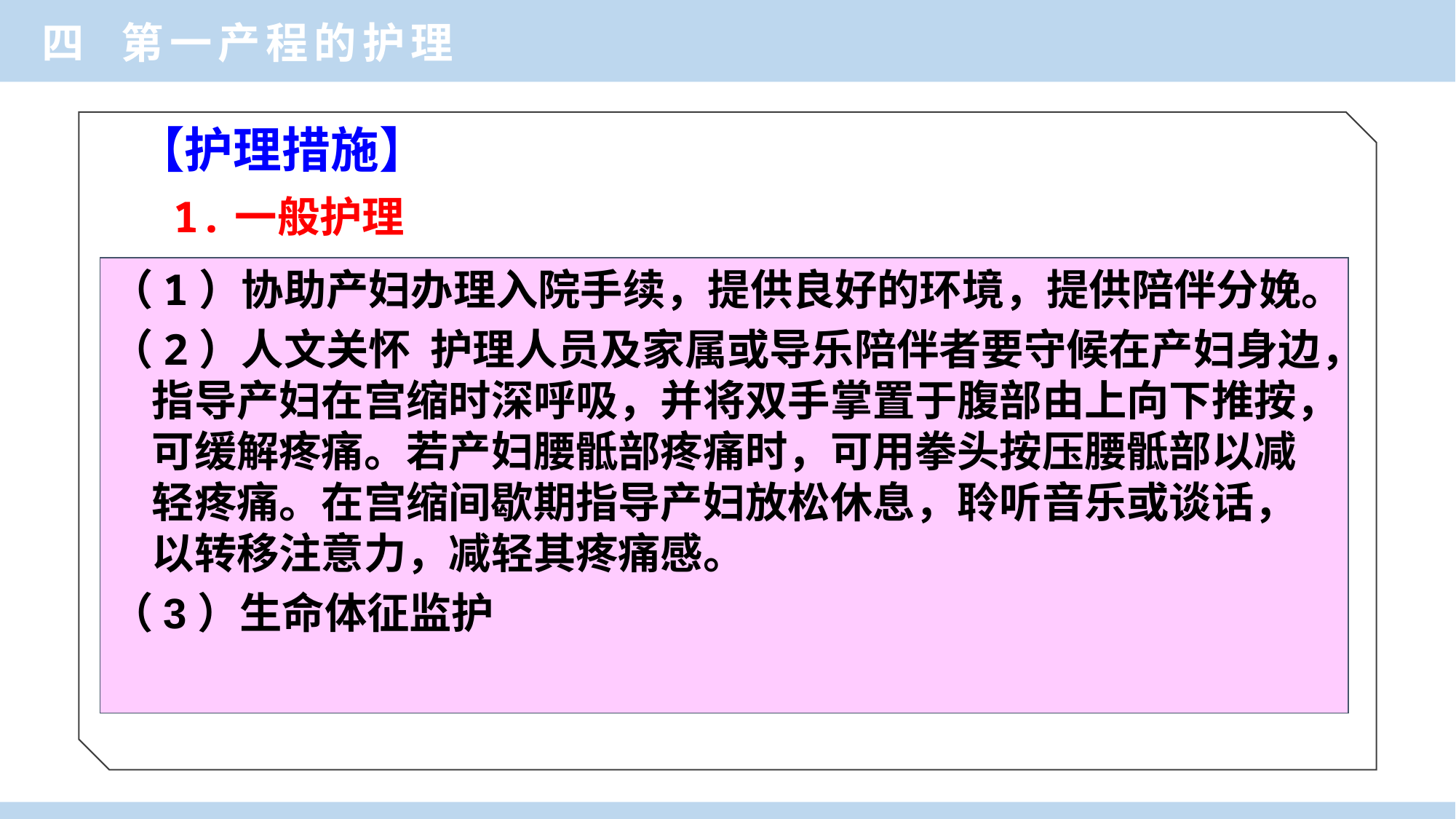

四  第一产程的护理

【护理措施】
1.一般护理
（1）协助产妇办理入院手续，提供良好的环境，提供陪伴分娩。
（2）人文关怀  护理人员及家属或导乐陪伴者要守候在产妇身边，指导产妇在宫缩时深呼吸，并将双手掌置于腹部由上向下推按，可缓解疼痛。若产妇腰骶部疼痛时，可用拳头按压腰骶部以减轻疼痛。在宫缩间歇期指导产妇放松休息，聆听音乐或谈话，以转移注意力，减轻其疼痛感。
（3）生命体征监护